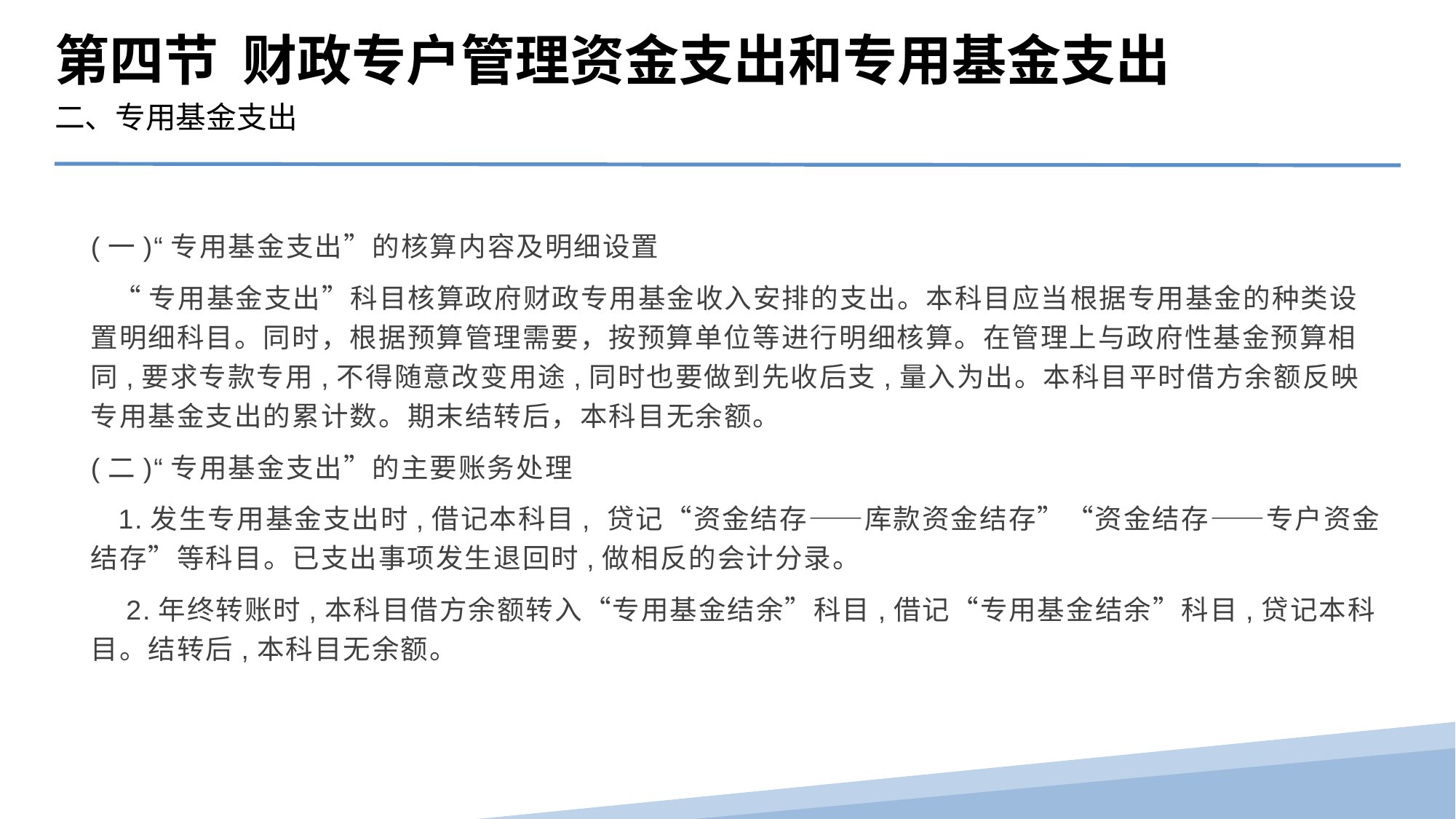

第四节  财政专户管理资金支出和专用基金支出
二、专用基金支出
(一)“专用基金支出”的核算内容及明细设置
   “专用基金支出”科目核算政府财政专用基金收入安排的支出。本科目应当根据专用基金的种类设置明细科目。同时，根据预算管理需要，按预算单位等进行明细核算。在管理上与政府性基金预算相同,要求专款专用,不得随意改变用途,同时也要做到先收后支,量入为出。本科目平时借方余额反映专用基金支出的累计数。期末结转后，本科目无余额。
(二)“专用基金支出”的主要账务处理
   1.发生专用基金支出时,借记本科目, 贷记“资金结存——库款资金结存”“资金结存——专户资金结存”等科目。已支出事项发生退回时,做相反的会计分录。
　2.年终转账时,本科目借方余额转入“专用基金结余”科目,借记“专用基金结余”科目,贷记本科目。结转后,本科目无余额。